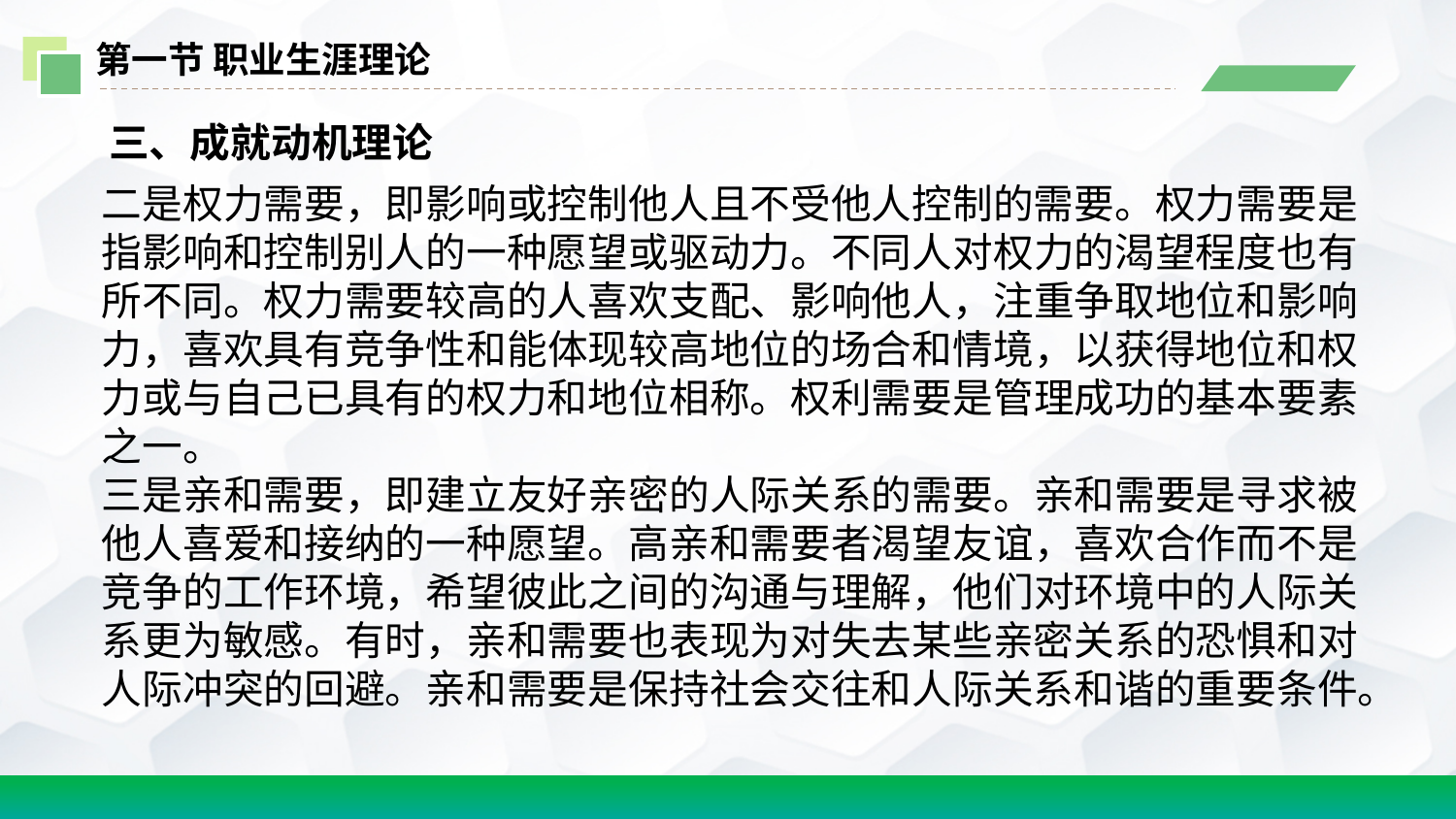

第一节 职业生涯理论
 三、成就动机理论
二是权力需要，即影响或控制他人且不受他人控制的需要。权力需要是指影响和控制别人的一种愿望或驱动力。不同人对权力的渴望程度也有所不同。权力需要较高的人喜欢支配、影响他人，注重争取地位和影响力，喜欢具有竞争性和能体现较高地位的场合和情境，以获得地位和权力或与自己已具有的权力和地位相称。权利需要是管理成功的基本要素之一。
三是亲和需要，即建立友好亲密的人际关系的需要。亲和需要是寻求被他人喜爱和接纳的一种愿望。高亲和需要者渴望友谊，喜欢合作而不是竞争的工作环境，希望彼此之间的沟通与理解，他们对环境中的人际关系更为敏感。有时，亲和需要也表现为对失去某些亲密关系的恐惧和对人际冲突的回避。亲和需要是保持社会交往和人际关系和谐的重要条件。